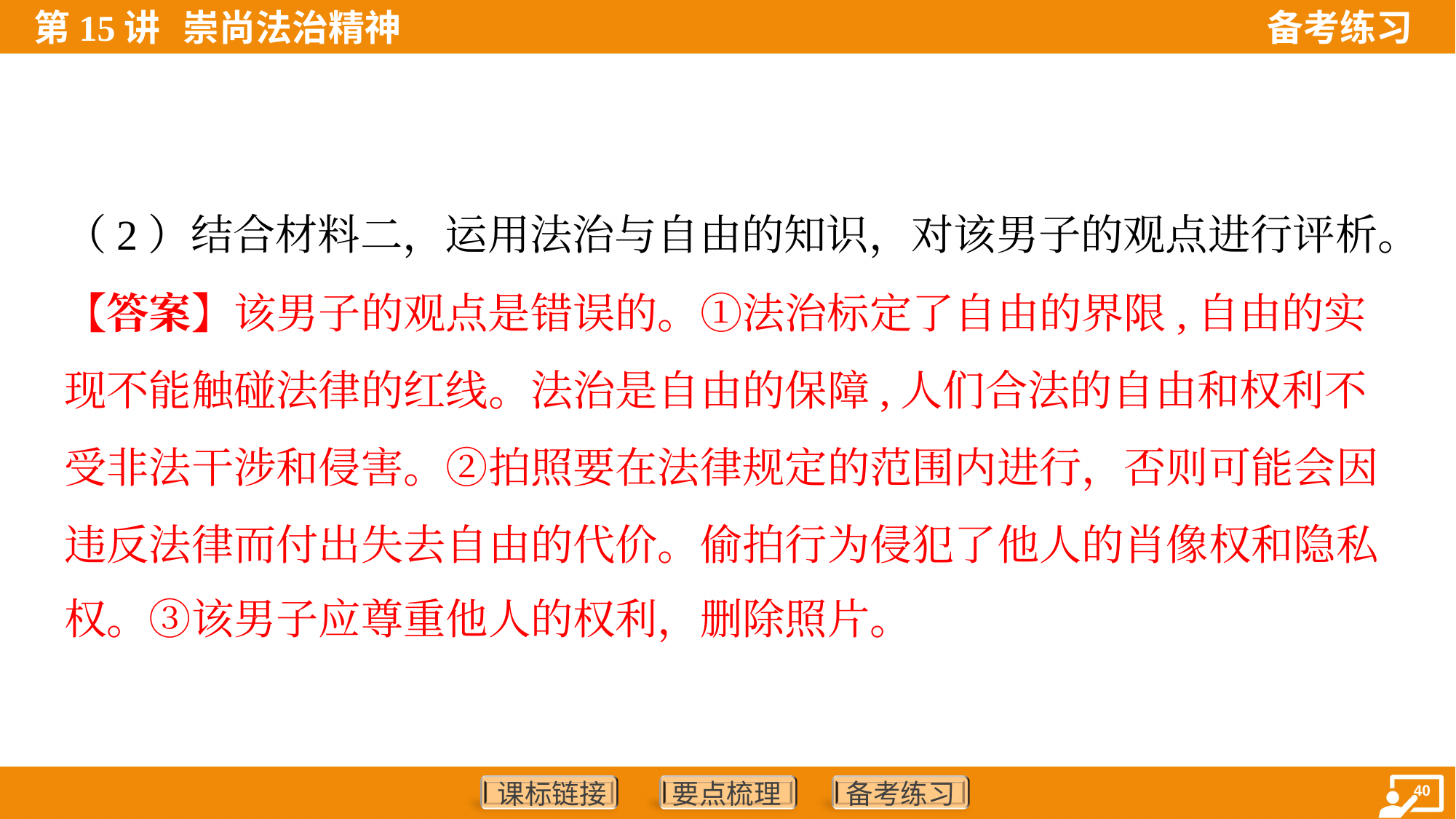

（2）结合材料二，运用法治与自由的知识，对该男子的观点进行评析。
【答案】该男子的观点是错误的。①法治标定了自由的界限,自由的实
现不能触碰法律的红线。法治是自由的保障,人们合法的自由和权利不
受非法干涉和侵害。②拍照要在法律规定的范围内进行，否则可能会因
违反法律而付出失去自由的代价。偷拍行为侵犯了他人的肖像权和隐私
权。③该男子应尊重他人的权利，删除照片。